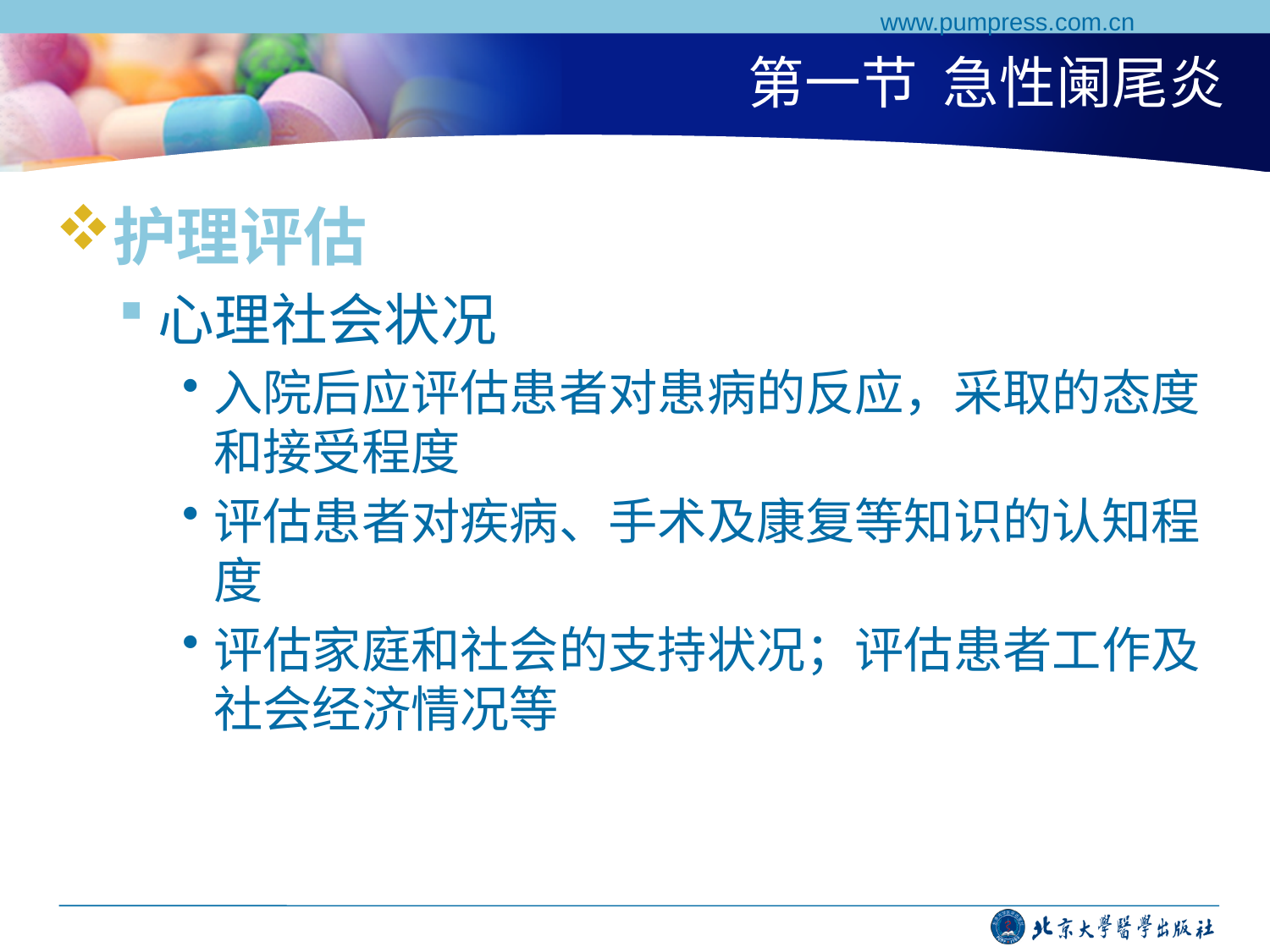

www.pumpress.com.cn
# 第一节  急性阑尾炎
护理评估
心理社会状况
入院后应评估患者对患病的反应，采取的态度和接受程度
评估患者对疾病、手术及康复等知识的认知程度
评估家庭和社会的支持状况；评估患者工作及社会经济情况等